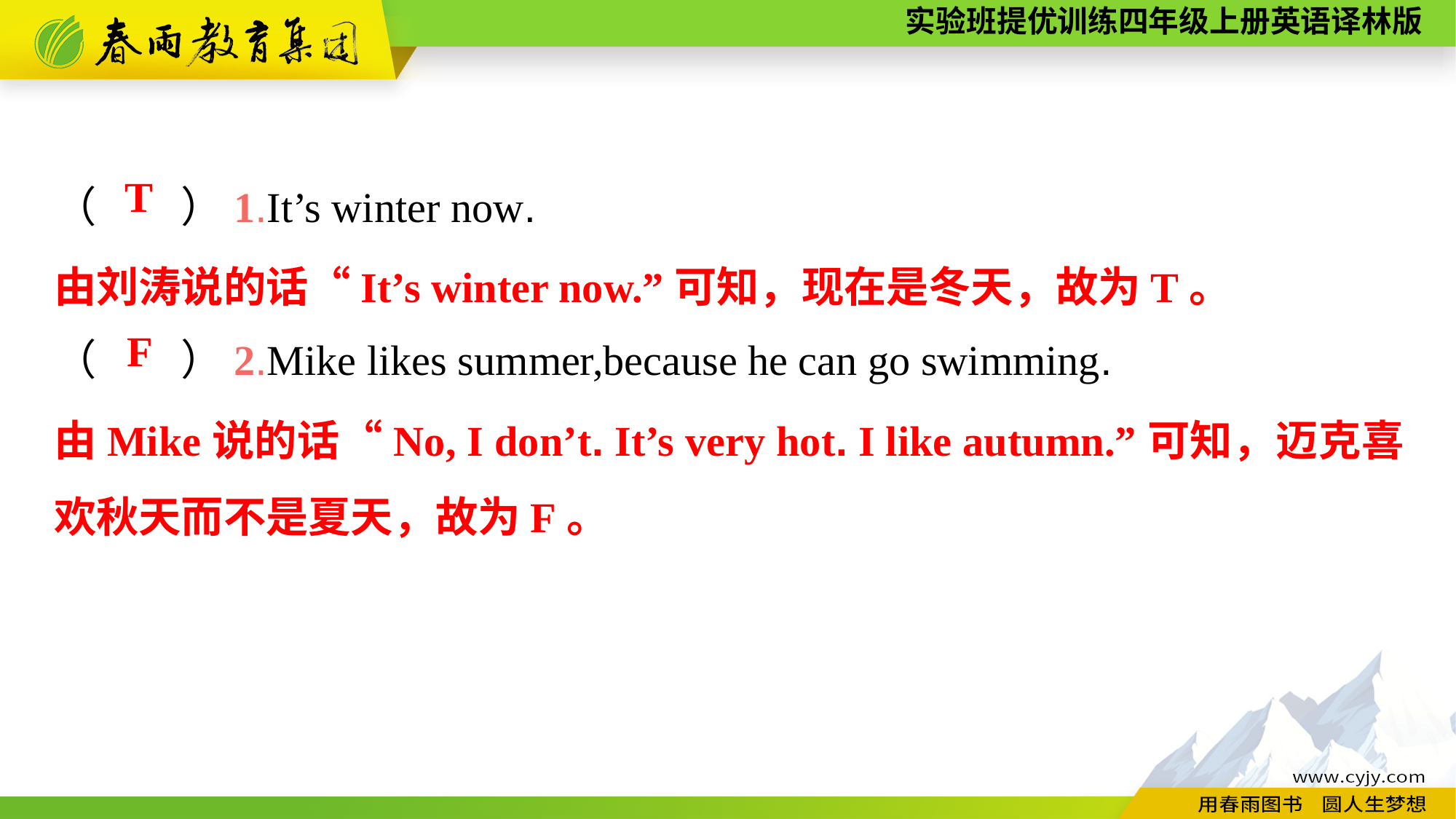

（　　）1.It’s winter now.

（　　）2.Mike likes summer,because he can go swimming.
T
由刘涛说的话“It’s winter now.”可知，现在是冬天，故为T。
F
由Mike说的话“No, I don’t. It’s very hot. I like autumn.”可知，迈克喜欢秋天而不是夏天，故为F。